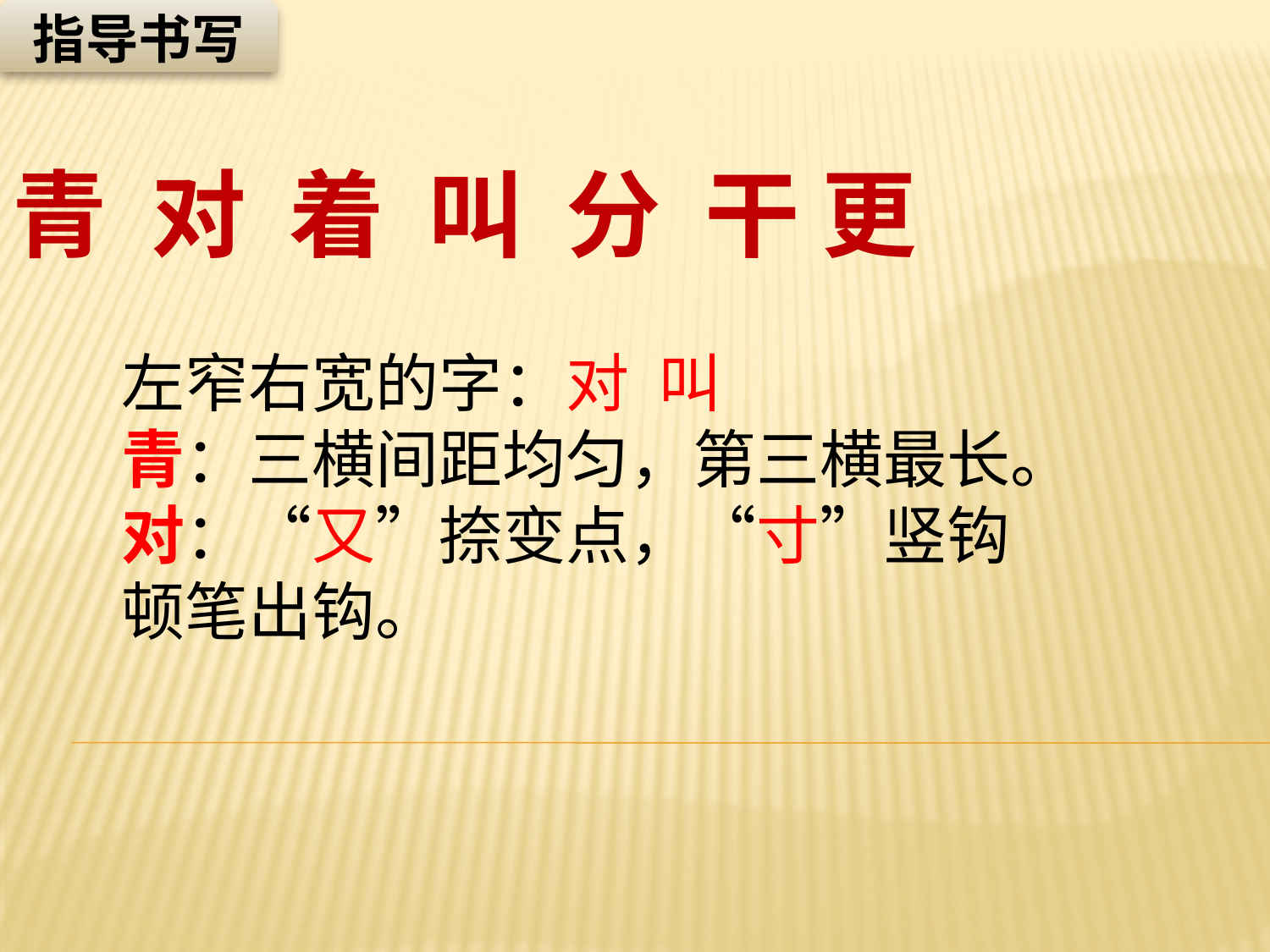

指导书写
青  对  着  叫  分  干 更
左窄右宽的字：对  叫
青：三横间距均匀，第三横最长。
对：“又”捺变点，“寸”竖钩顿笔出钩。